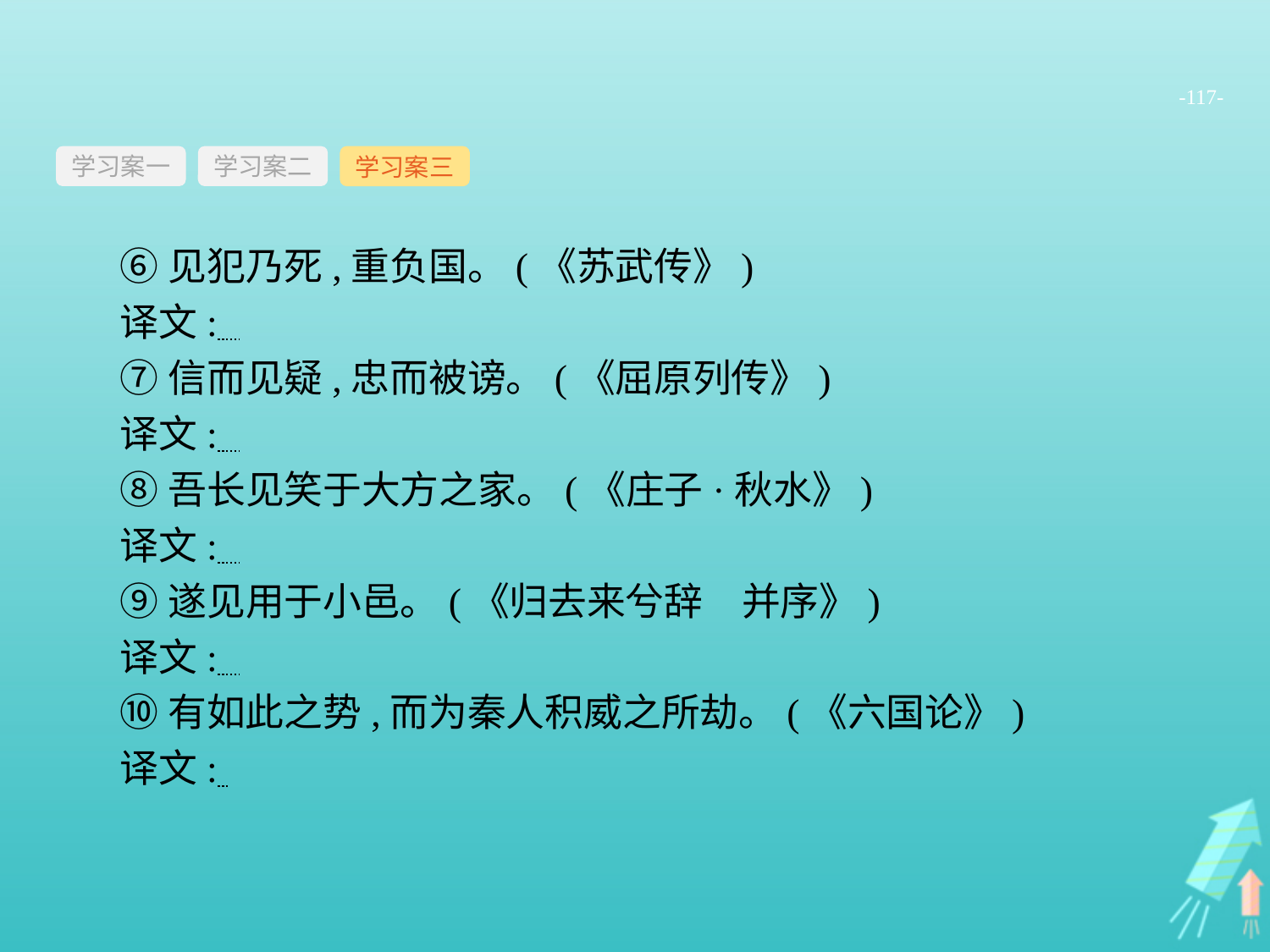

-117-
学习案一
学习案三
学习案二
⑥见犯乃死,重负国。(《苏武传》)
译文:
⑦信而见疑,忠而被谤。(《屈原列传》)
译文:
⑧吾长见笑于大方之家。(《庄子·秋水》)
译文:
⑨遂见用于小邑。(《归去来兮辞　并序》)
译文:
⑩有如此之势,而为秦人积威之所劫。(《六国论》)
译文: